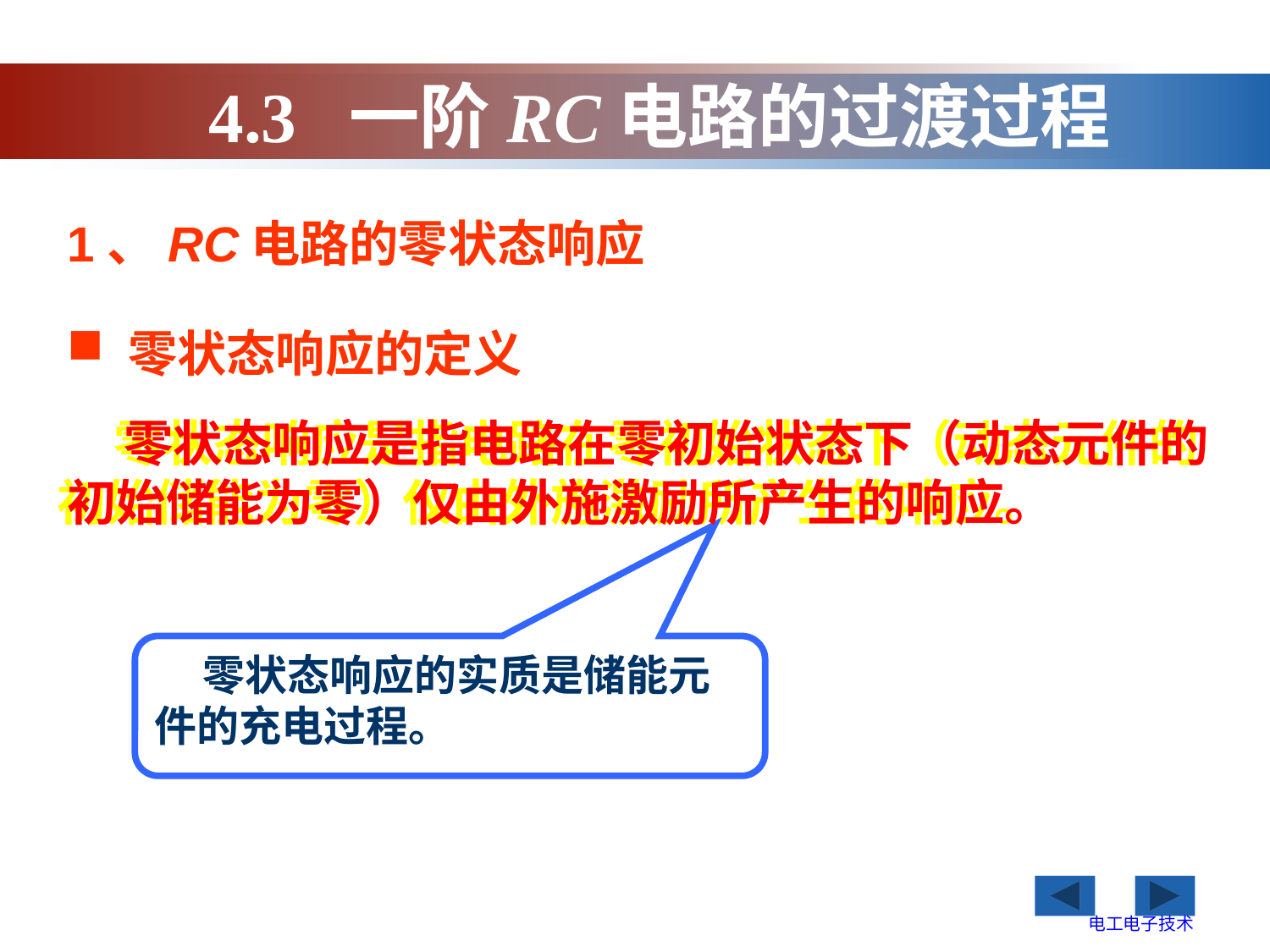

4.3  一阶RC电路的过渡过程
1、RC电路的零状态响应
 零状态响应的定义
    零状态响应是指电路在零初始状态下（动态元件的初始储能为零）仅由外施激励所产生的响应。
    零状态响应是指电路在零初始状态下（动态元件的初始储能为零）仅由外施激励所产生的响应。

    零状态响应的实质是储能元件的充电过程。

电工电子技术